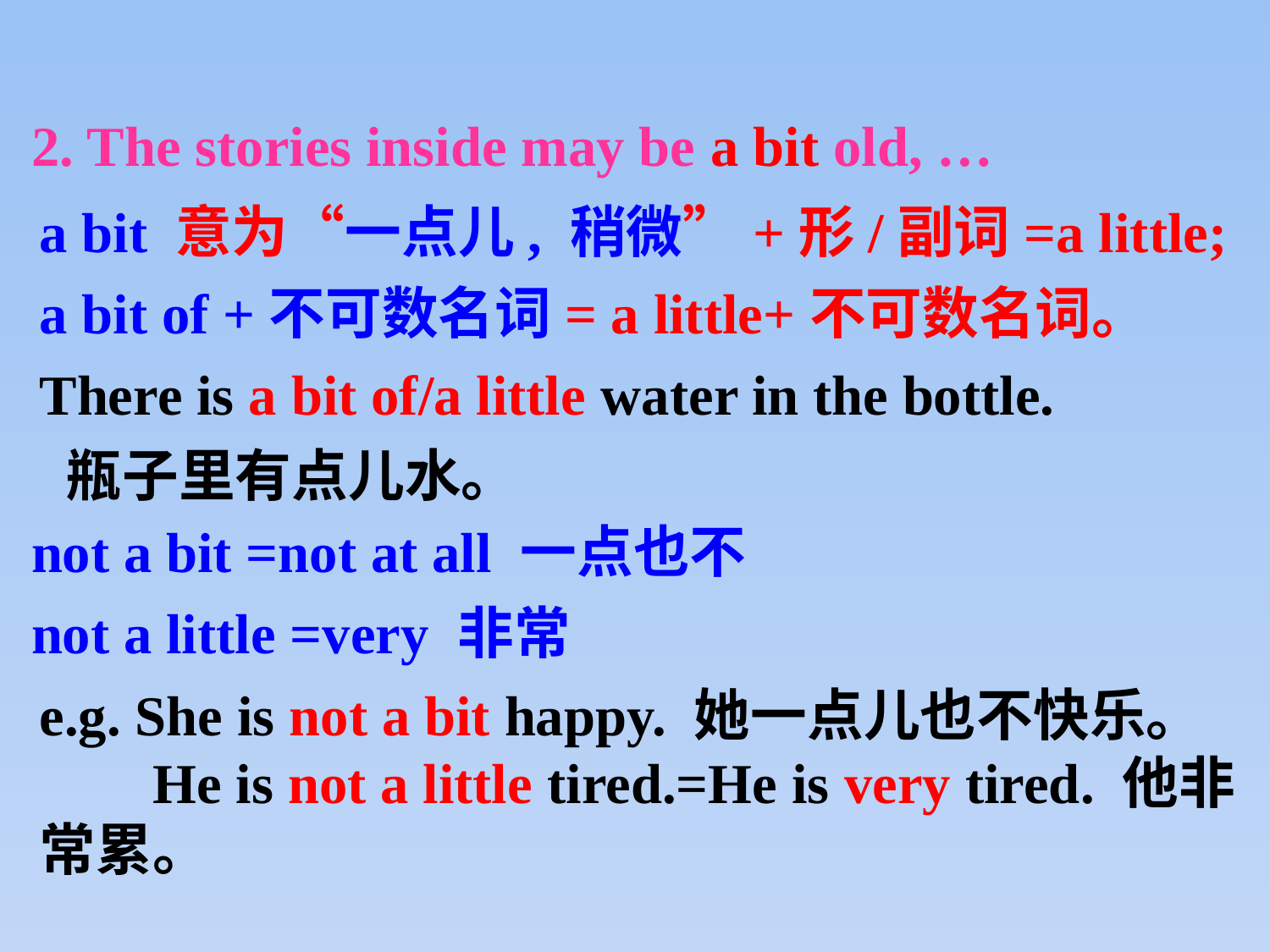

2. The stories inside may be a bit old, …
a bit 意为“一点儿, 稍微”+形/副词=a little; a bit of +不可数名词= a little+不可数名词。
There is a bit of/a little water in the bottle.
 瓶子里有点儿水。
not a bit =not at all 一点也不
not a little =very 非常
e.g. She is not a bit happy. 她一点儿也不快乐。
        He is not a little tired.=He is very tired. 他非常累。